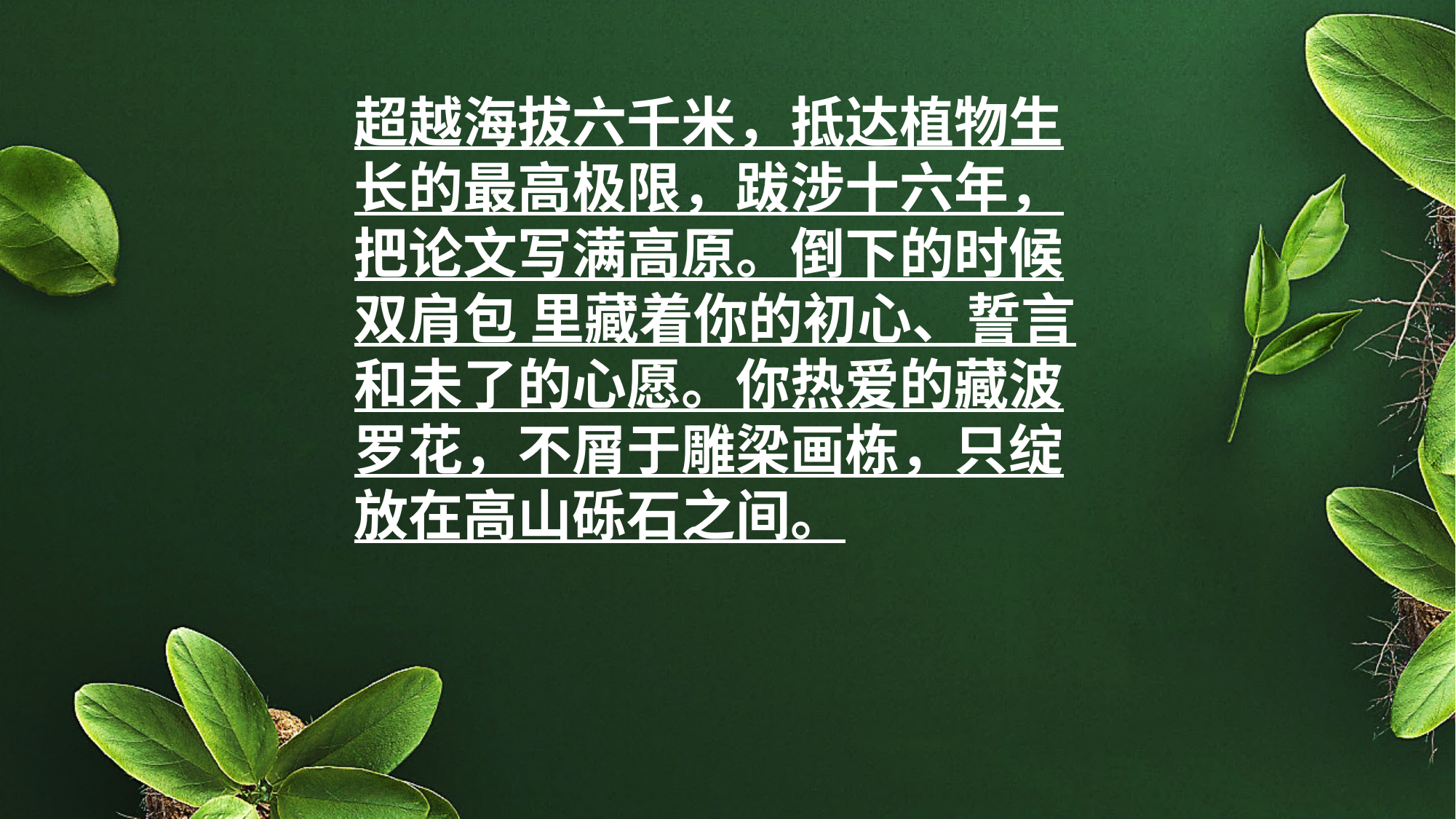

超越海拔六千米，抵达植物生长的最高极限，跋涉十六年，把论文写满高原。倒下的时候双肩包 里藏着你的初心、誓言和未了的心愿。你热爱的藏波罗花，不屑于雕梁画栋，只绽放在高山砾石之间。